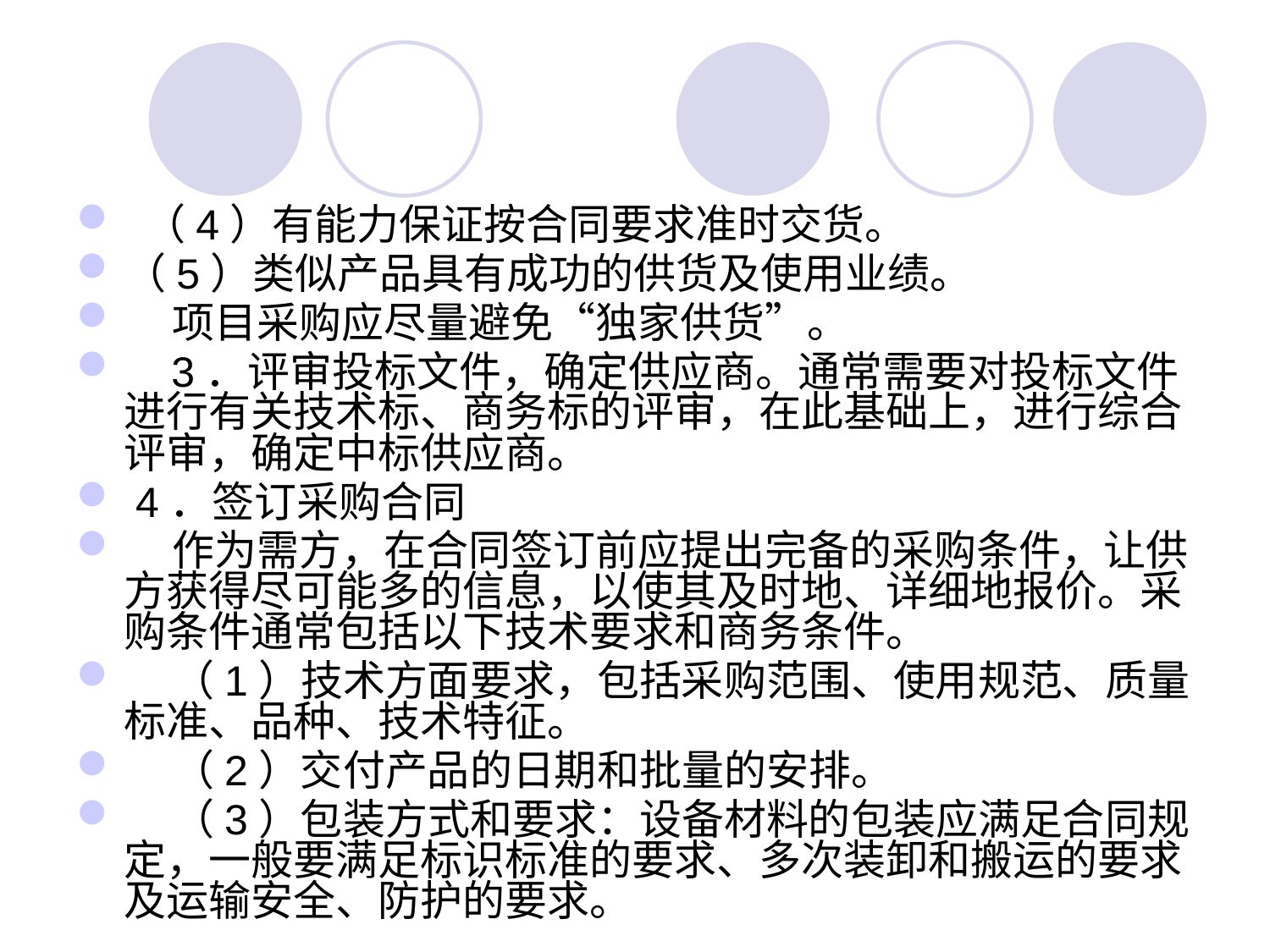

#
 （4）有能力保证按合同要求准时交货。
（5）类似产品具有成功的供货及使用业绩。
    项目采购应尽量避免“独家供货”。
    3．评审投标文件，确定供应商。通常需要对投标文件进行有关技术标、商务标的评审，在此基础上，进行综合评审，确定中标供应商。
 4．签订采购合同
    作为需方，在合同签订前应提出完备的采购条件，让供方获得尽可能多的信息，以使其及时地、详细地报价。采购条件通常包括以下技术要求和商务条件。
    （1）技术方面要求，包括采购范围、使用规范、质量标准、品种、技术特征。
    （2）交付产品的日期和批量的安排。
    （3）包装方式和要求：设备材料的包装应满足合同规定，一般要满足标识标准的要求、多次装卸和搬运的要求及运输安全、防护的要求。